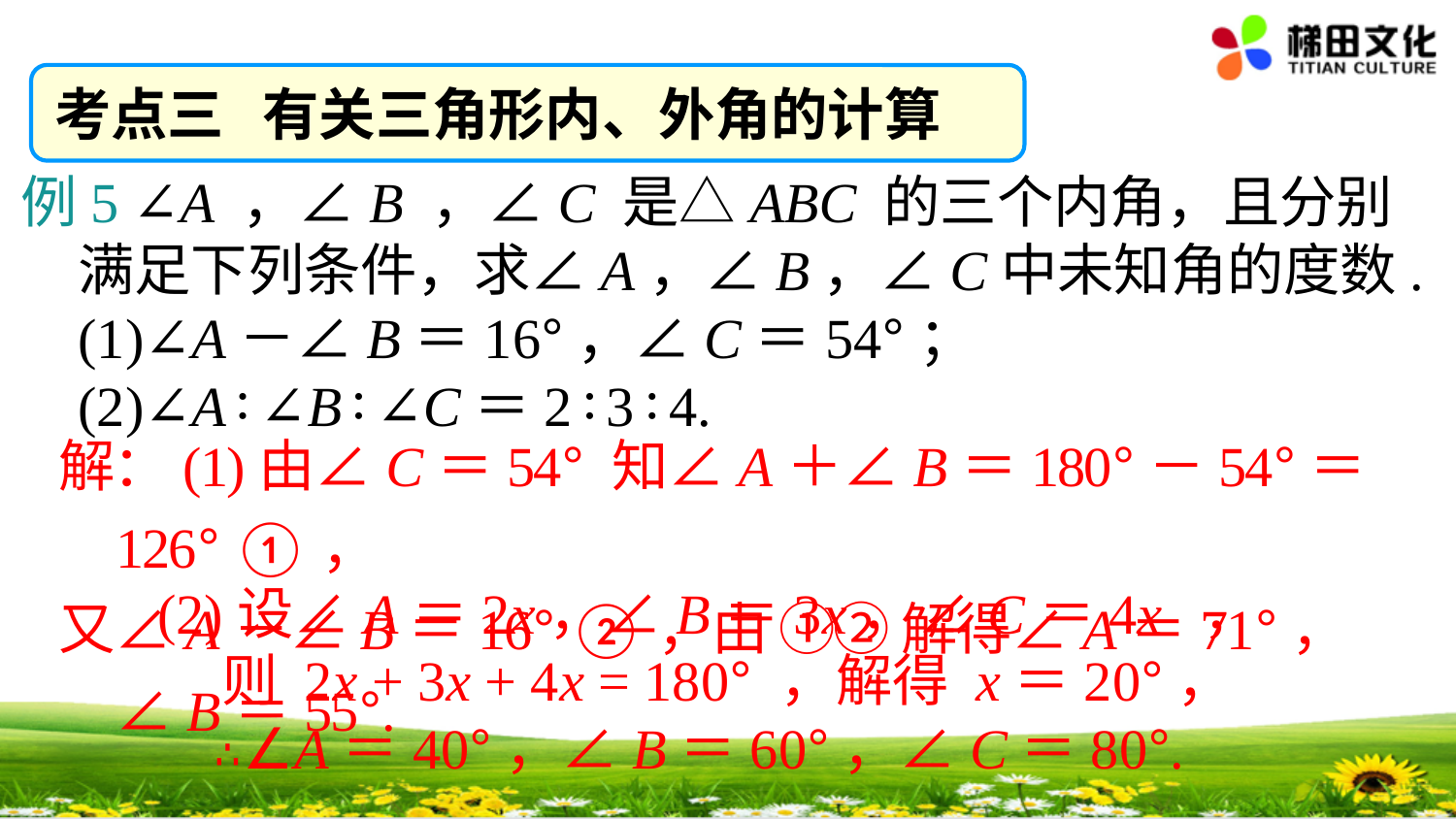

考点三   有关三角形内、外角的计算
例5 ∠A ，∠B ，∠C 是△ABC 的三个内角，且分别满足下列条件，求∠A，∠B，∠C中未知角的度数.
(1)∠A－∠B＝16°，∠C＝54°；
(2)∠A∶∠B∶∠C＝2∶3∶4.
解：(1)由∠C＝54° 知∠A＋∠B＝180°－54°＝126° ①，
又∠A－∠B＝16° ②，由 ①② 解得∠A＝71°，∠B＝55°.
(2)设∠A＝2x，∠B＝3x，∠C＝4x  ，
    则 2x + 3x + 4x = 180° ，解得 x＝20°，
    ∴∠A＝40°，∠B＝60°，∠C＝80°.